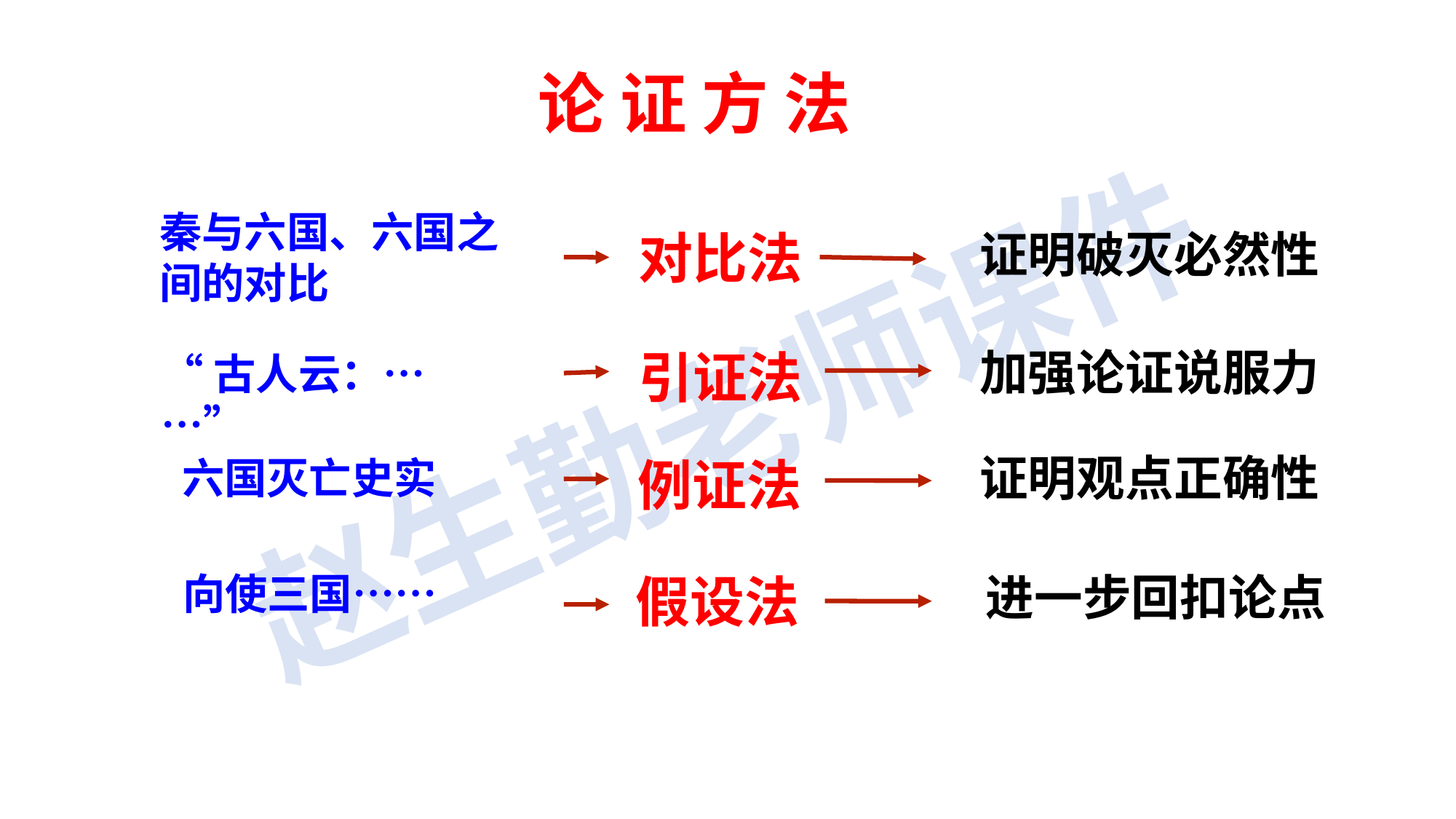

论 证 方 法
秦与六国、六国之间的对比
对比法
证明破灭必然性

加强论证说服力
引证法
“古人云：… …”

证明观点正确性
六国灭亡史实
例证法

向使三国……
假设法
进一步回扣论点